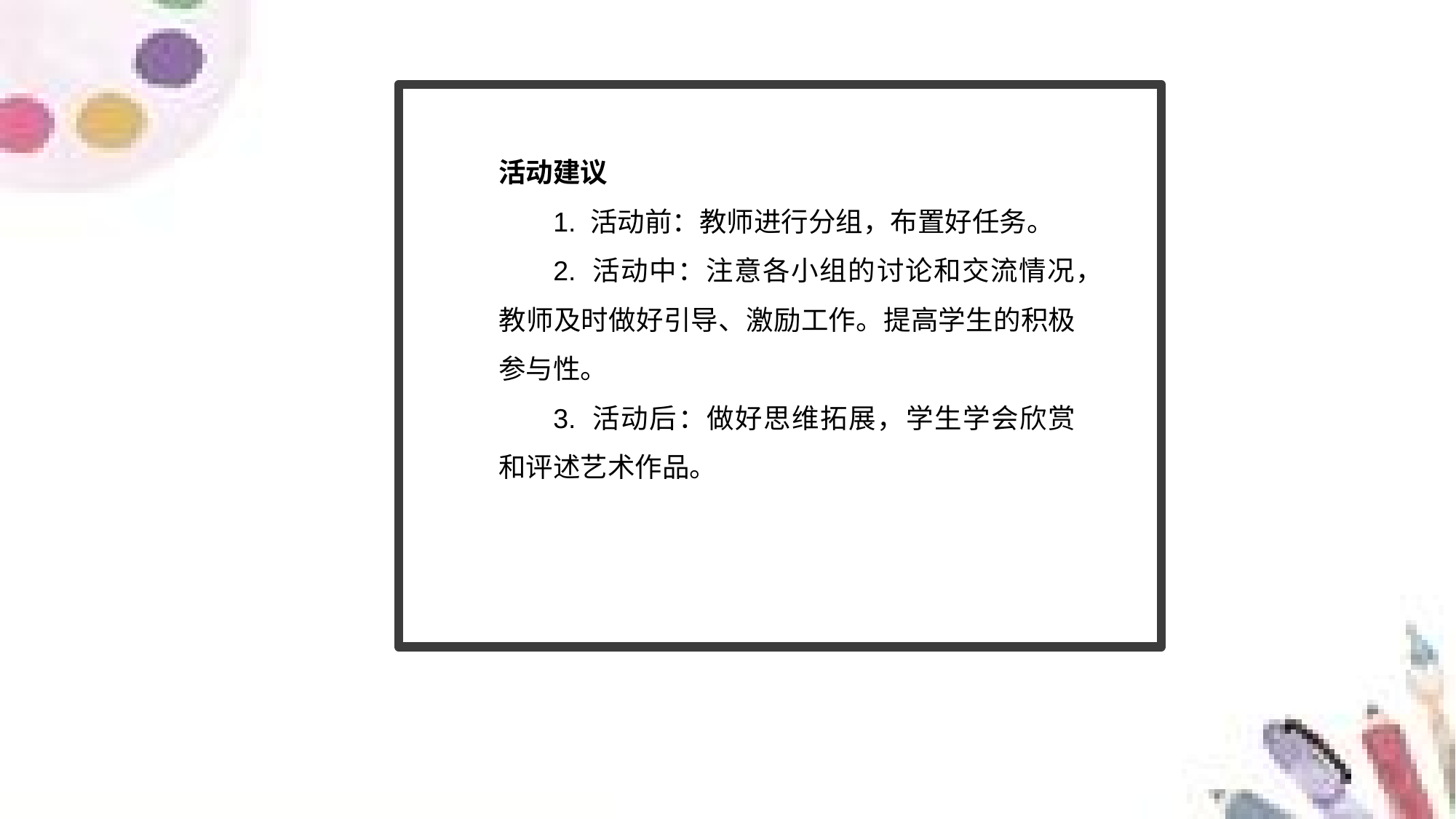

活动建议
1. 活动前：教师进行分组，布置好任务。
2. 活动中：注意各小组的讨论和交流情况，教师及时做好引导、激励工作。提高学生的积极参与性。
3. 活动后：做好思维拓展，学生学会欣赏和评述艺术作品。
24